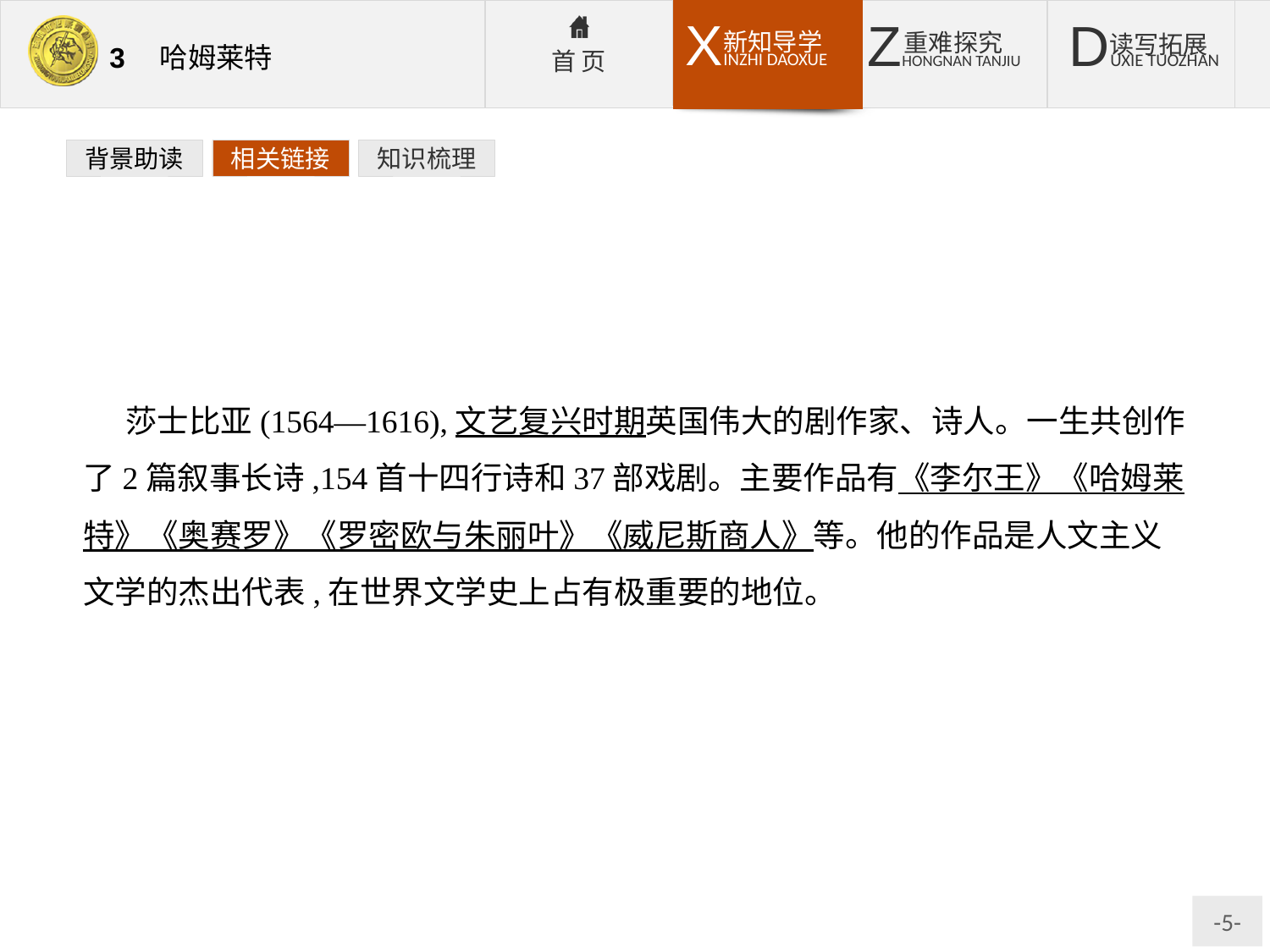

背景助读
相关链接
知识梳理
莎士比亚(1564—1616),文艺复兴时期英国伟大的剧作家、诗人。一生共创作了2篇叙事长诗,154首十四行诗和37部戏剧。主要作品有《李尔王》《哈姆莱特》《奥赛罗》《罗密欧与朱丽叶》《威尼斯商人》等。他的作品是人文主义文学的杰出代表,在世界文学史上占有极重要的地位。